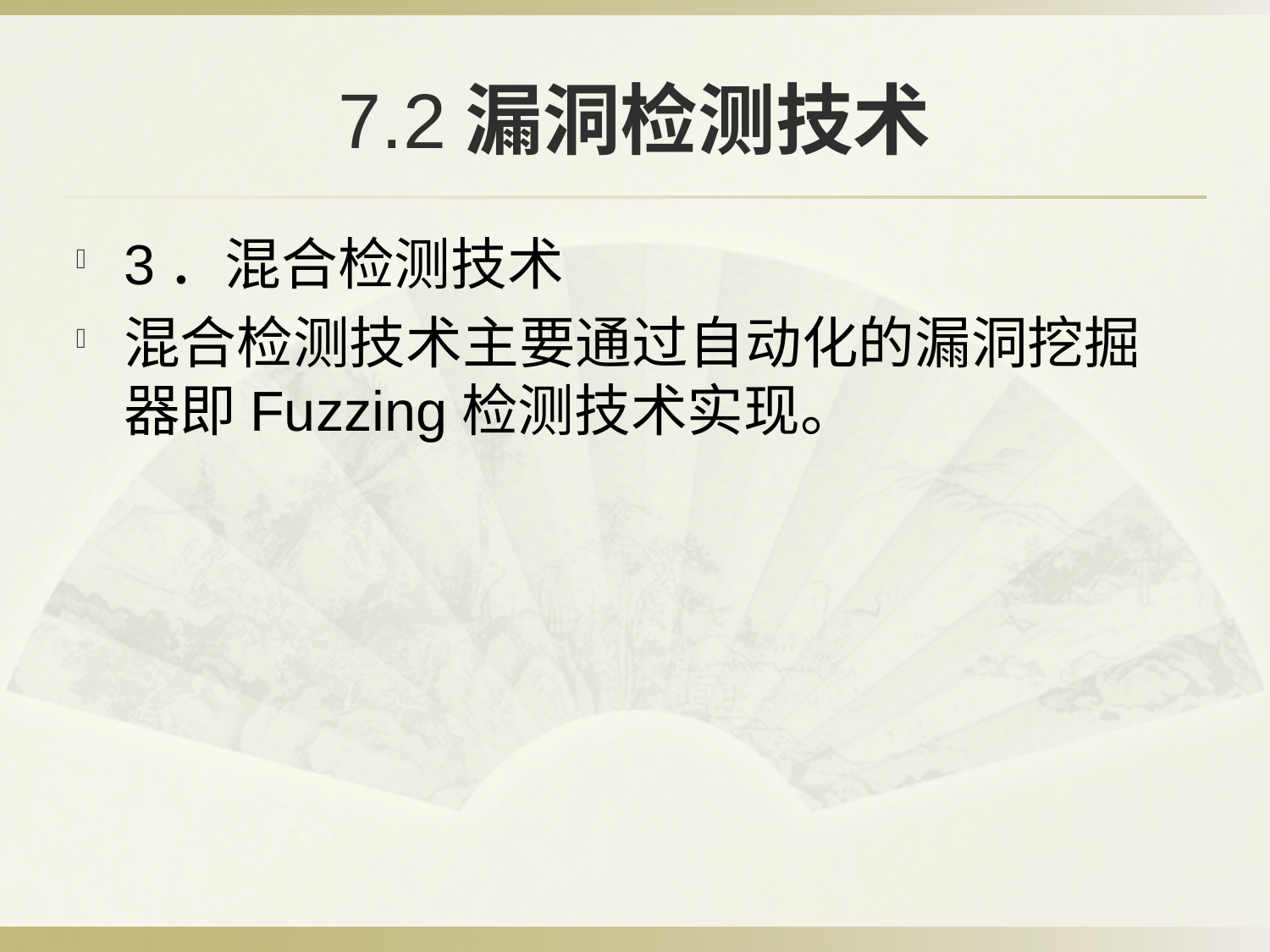

# 7.2漏洞检测技术
3．混合检测技术
混合检测技术主要通过自动化的漏洞挖掘器即Fuzzing检测技术实现。